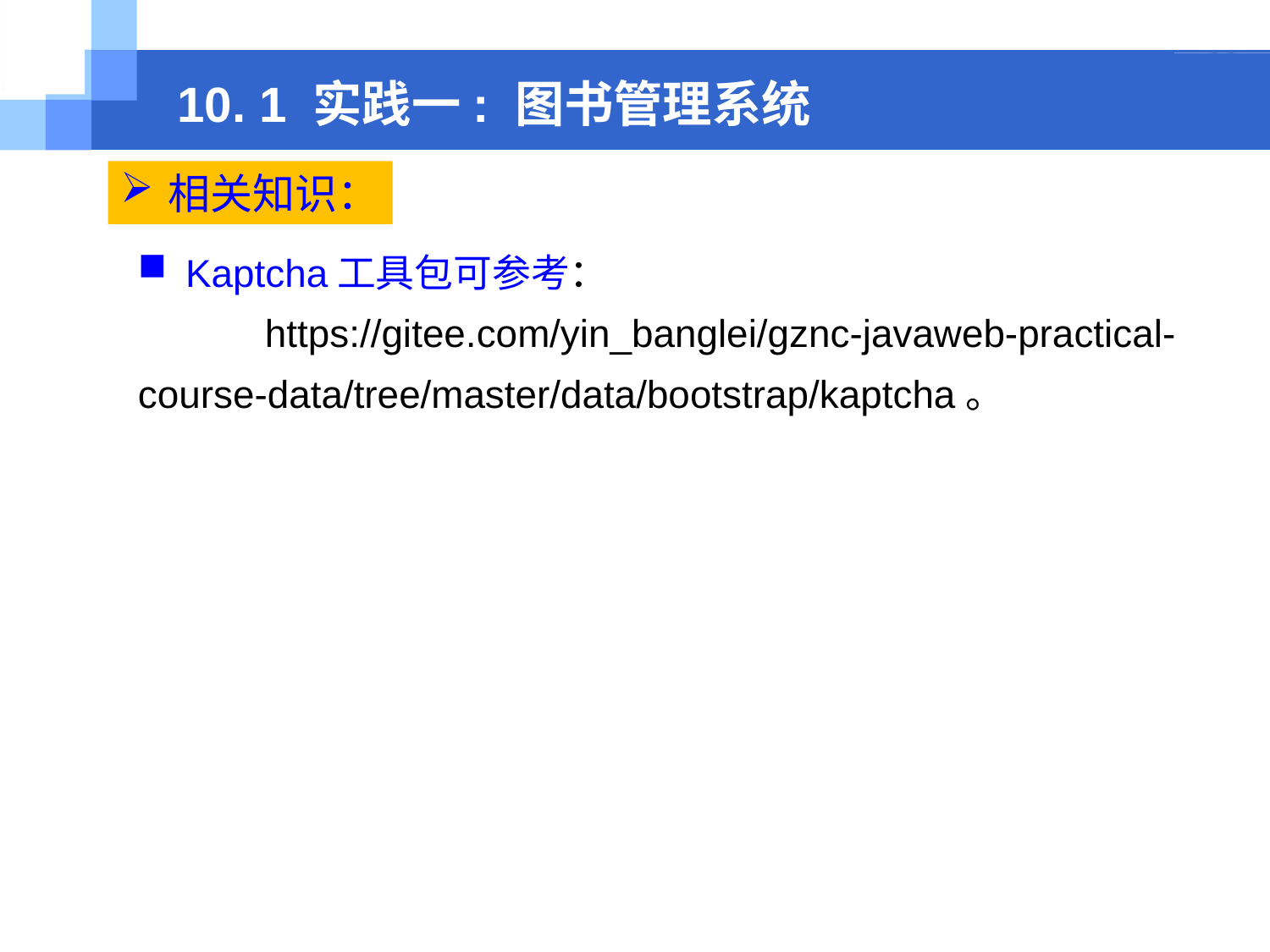

10. 1 实践一: 图书管理系统
相关知识：
Kaptcha工具包可参考：
	https://gitee.com/yin_banglei/gznc-javaweb-practical-course-data/tree/master/data/bootstrap/kaptcha。